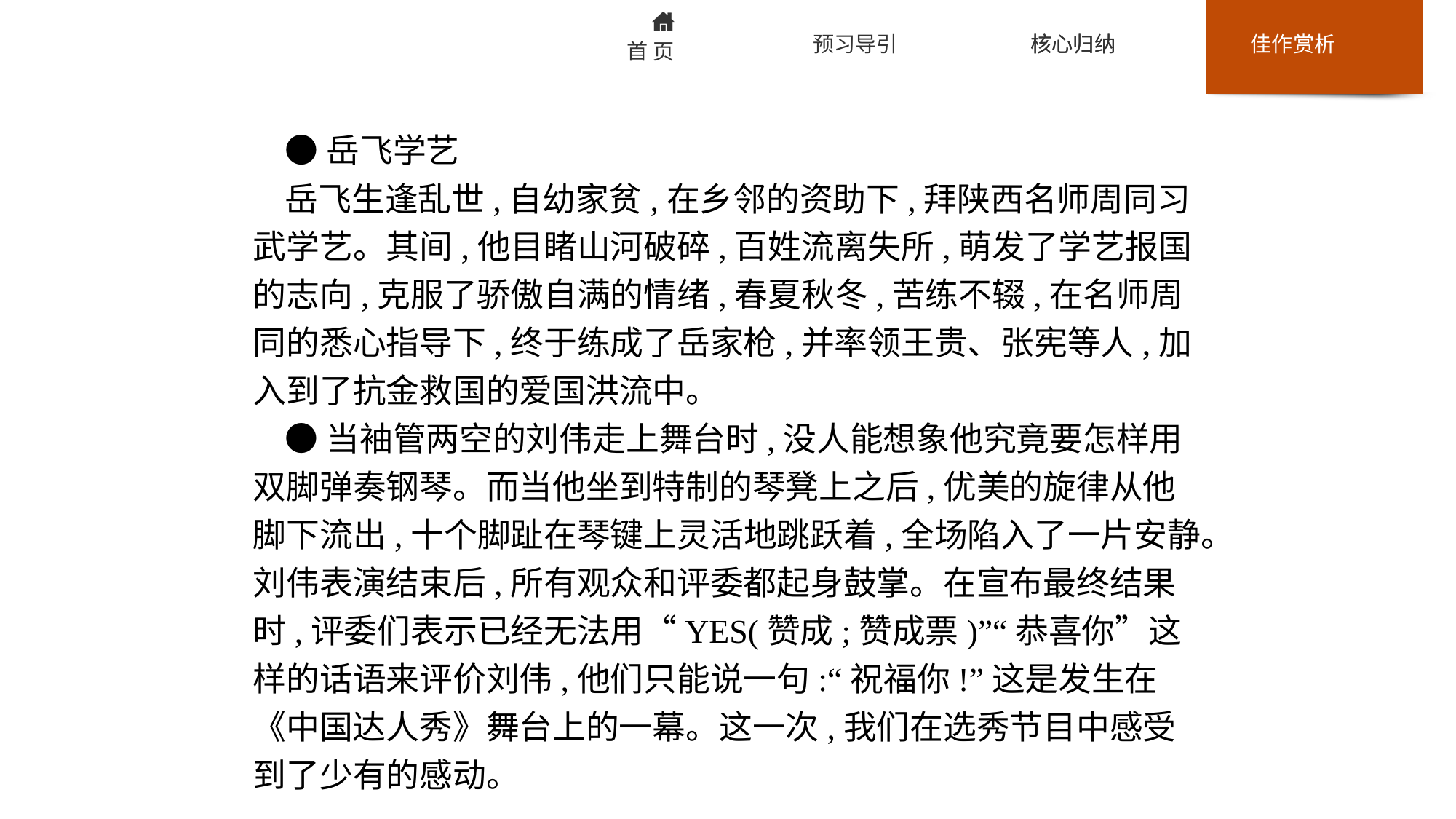

●岳飞学艺
岳飞生逢乱世,自幼家贫,在乡邻的资助下,拜陕西名师周同习武学艺。其间,他目睹山河破碎,百姓流离失所,萌发了学艺报国的志向,克服了骄傲自满的情绪,春夏秋冬,苦练不辍,在名师周同的悉心指导下,终于练成了岳家枪,并率领王贵、张宪等人,加入到了抗金救国的爱国洪流中。
●当袖管两空的刘伟走上舞台时,没人能想象他究竟要怎样用双脚弹奏钢琴。而当他坐到特制的琴凳上之后,优美的旋律从他脚下流出,十个脚趾在琴键上灵活地跳跃着,全场陷入了一片安静。刘伟表演结束后,所有观众和评委都起身鼓掌。在宣布最终结果时,评委们表示已经无法用“YES(赞成;赞成票)”“恭喜你”这样的话语来评价刘伟,他们只能说一句:“祝福你!”这是发生在《中国达人秀》舞台上的一幕。这一次,我们在选秀节目中感受到了少有的感动。